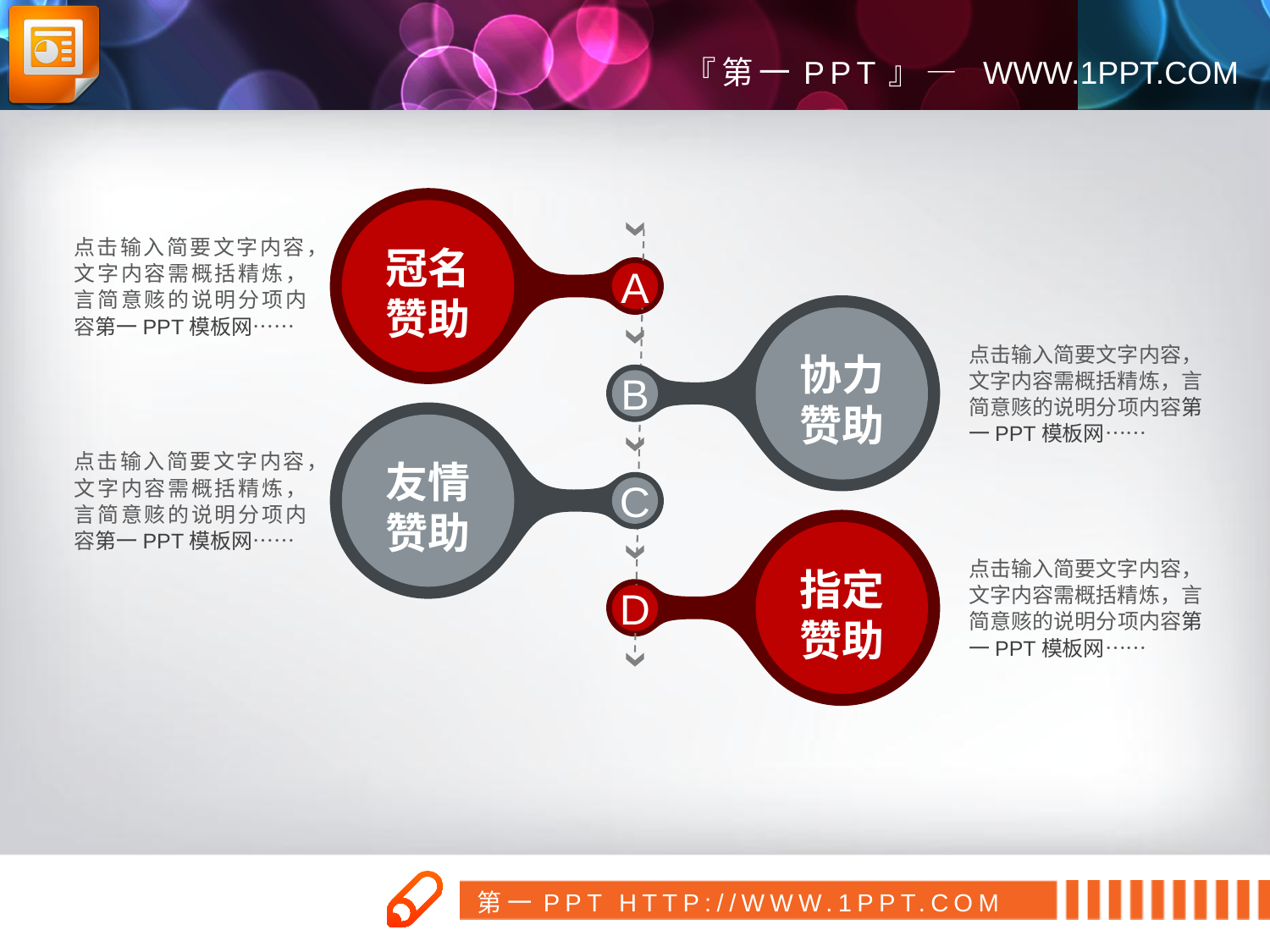

点击输入简要文字内容，文字内容需概括精炼，言简意赅的说明分项内容第一PPT模板网……
冠名赞助
A

点击输入简要文字内容，文字内容需概括精炼，言简意赅的说明分项内容第一PPT模板网……
协力赞助
B

点击输入简要文字内容，文字内容需概括精炼，言简意赅的说明分项内容第一PPT模板网……
友情赞助
C

点击输入简要文字内容，文字内容需概括精炼，言简意赅的说明分项内容第一PPT模板网……
指定赞助
D